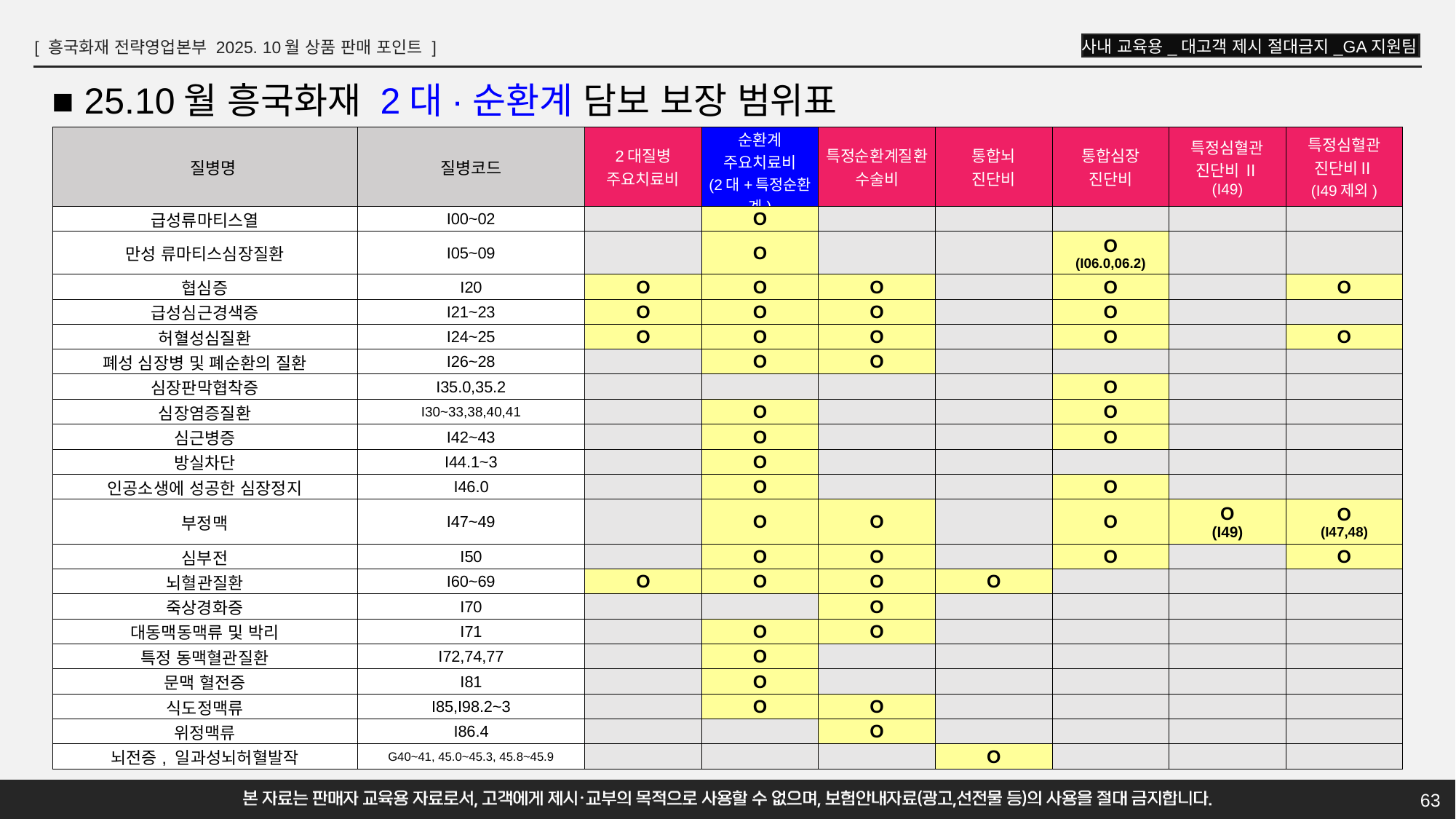

■ 25.10월 흥국화재 2대·순환계 담보 보장 범위표
| 질병명 | 질병코드 | 2대질병 주요치료비 | 순환계 주요치료비 (2대+특정순환계) | 특정순환계질환 수술비 | 통합뇌 진단비 | 통합심장 진단비 | 특정심혈관 진단비 Ⅱ (I49) | 특정심혈관 진단비Ⅱ (I49제외) |
| --- | --- | --- | --- | --- | --- | --- | --- | --- |
| 급성류마티스열 | I00~02 |  | O |  |  |  |  |  |
| 만성 류마티스심장질환 | I05~09 |  | O |  |  | O (I06.0,06.2) |  |  |
| 협심증 | I20 | O | O | O |  | O |  | O |
| 급성심근경색증 | I21~23 | O | O | O |  | O |  |  |
| 허혈성심질환 | I24~25 | O | O | O |  | O |  | O |
| 폐성 심장병 및 폐순환의 질환 | I26~28 |  | O | O |  |  |  |  |
| 심장판막협착증 | I35.0,35.2 |  |  |  |  | O |  |  |
| 심장염증질환 | I30~33,38,40,41 |  | O |  |  | O |  |  |
| 심근병증 | I42~43 |  | O |  |  | O |  |  |
| 방실차단 | I44.1~3 |  | O |  |  |  |  |  |
| 인공소생에 성공한 심장정지 | I46.0 |  | O |  |  | O |  |  |
| 부정맥 | I47~49 |  | O | O |  | O | O (I49) | O (I47,48) |
| 심부전 | I50 |  | O | O |  | O |  | O |
| 뇌혈관질환 | I60~69 | O | O | O | O |  |  |  |
| 죽상경화증 | I70 |  |  | O |  |  |  |  |
| 대동맥동맥류 및 박리 | I71 |  | O | O |  |  |  |  |
| 특정 동맥혈관질환 | I72,74,77 |  | O |  |  |  |  |  |
| 문맥 혈전증 | I81 |  | O |  |  |  |  |  |
| 식도정맥류 | I85,I98.2~3 |  | O | O |  |  |  |  |
| 위정맥류 | I86.4 |  |  | O |  |  |  |  |
| 뇌전증, 일과성뇌허혈발작 | G40~41, 45.0~45.3, 45.8~45.9 |  |  |  | O |  |  |  |
63